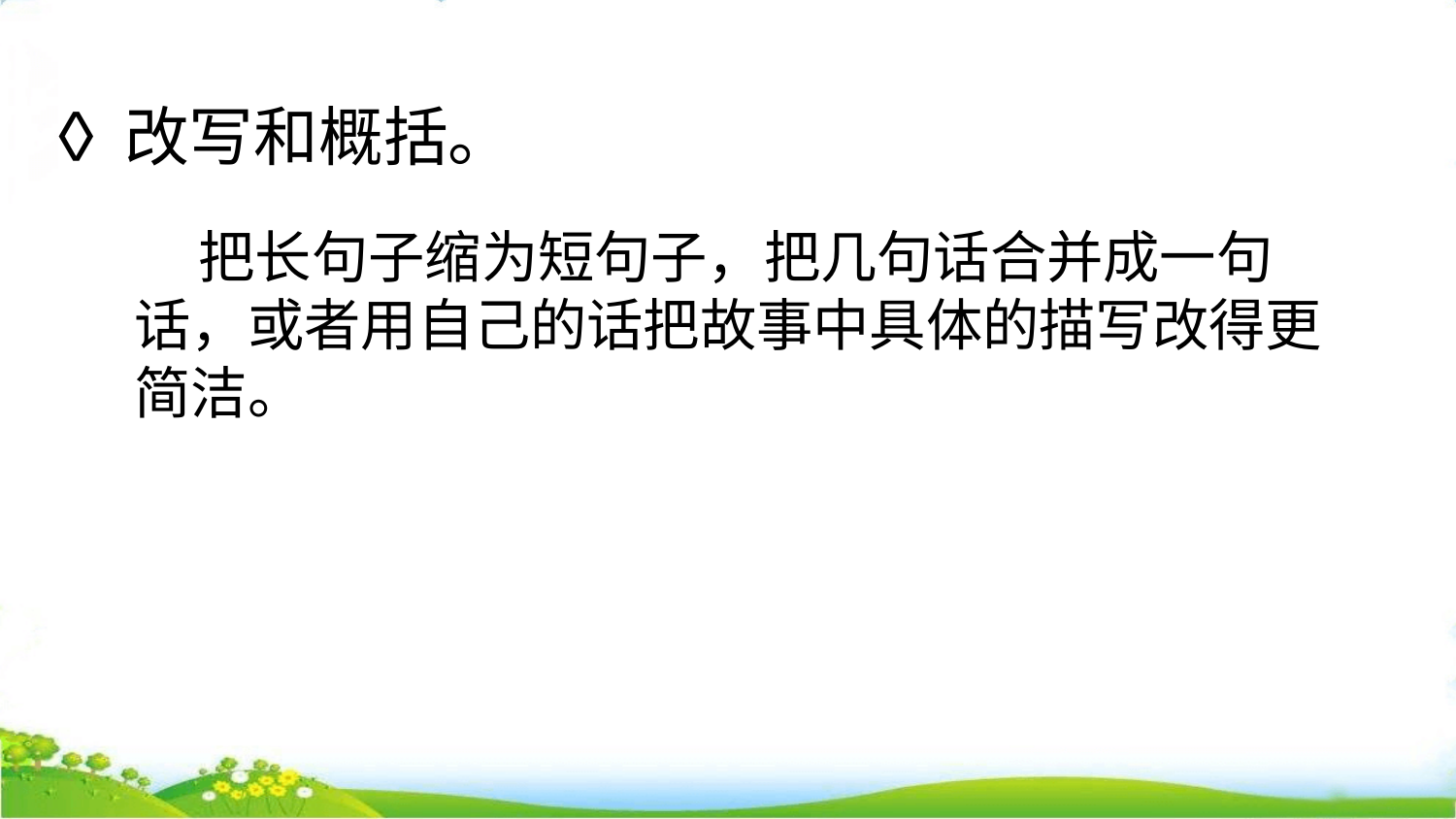

◊改写和概括。
    把长句子缩为短句子，把几句话合并成一句话，或者用自己的话把故事中具体的描写改得更简洁。